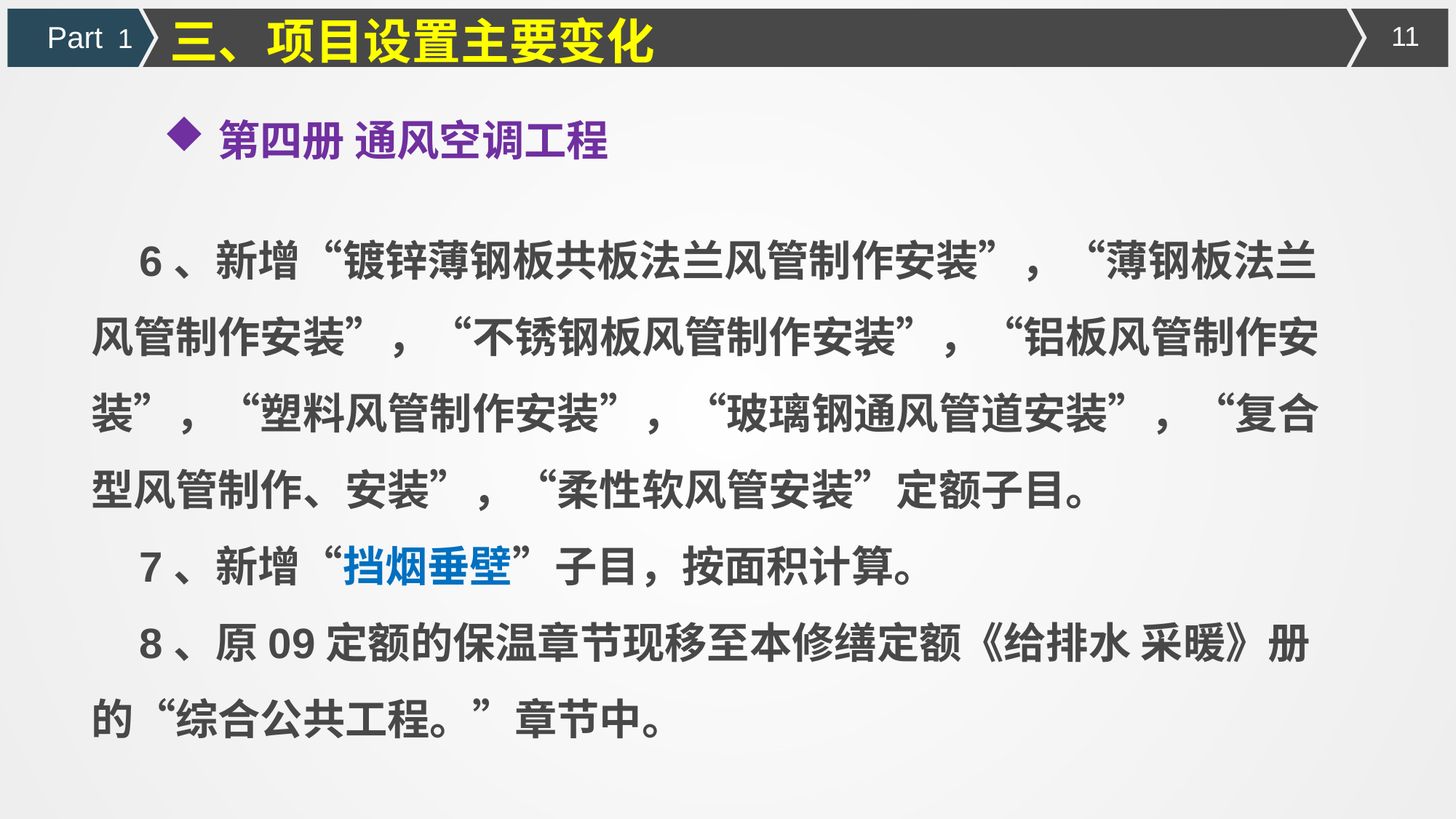

三、项目设置主要变化
Part  1
第四册 通风空调工程
6、新增“镀锌薄钢板共板法兰风管制作安装”，“薄钢板法兰风管制作安装”，“不锈钢板风管制作安装”，“铝板风管制作安装”，“塑料风管制作安装”，“玻璃钢通风管道安装”，“复合型风管制作、安装”，“柔性软风管安装”定额子目。
7、新增“挡烟垂壁”子目，按面积计算。
8、原09定额的保温章节现移至本修缮定额《给排水 采暖》册的“综合公共工程。”章节中。